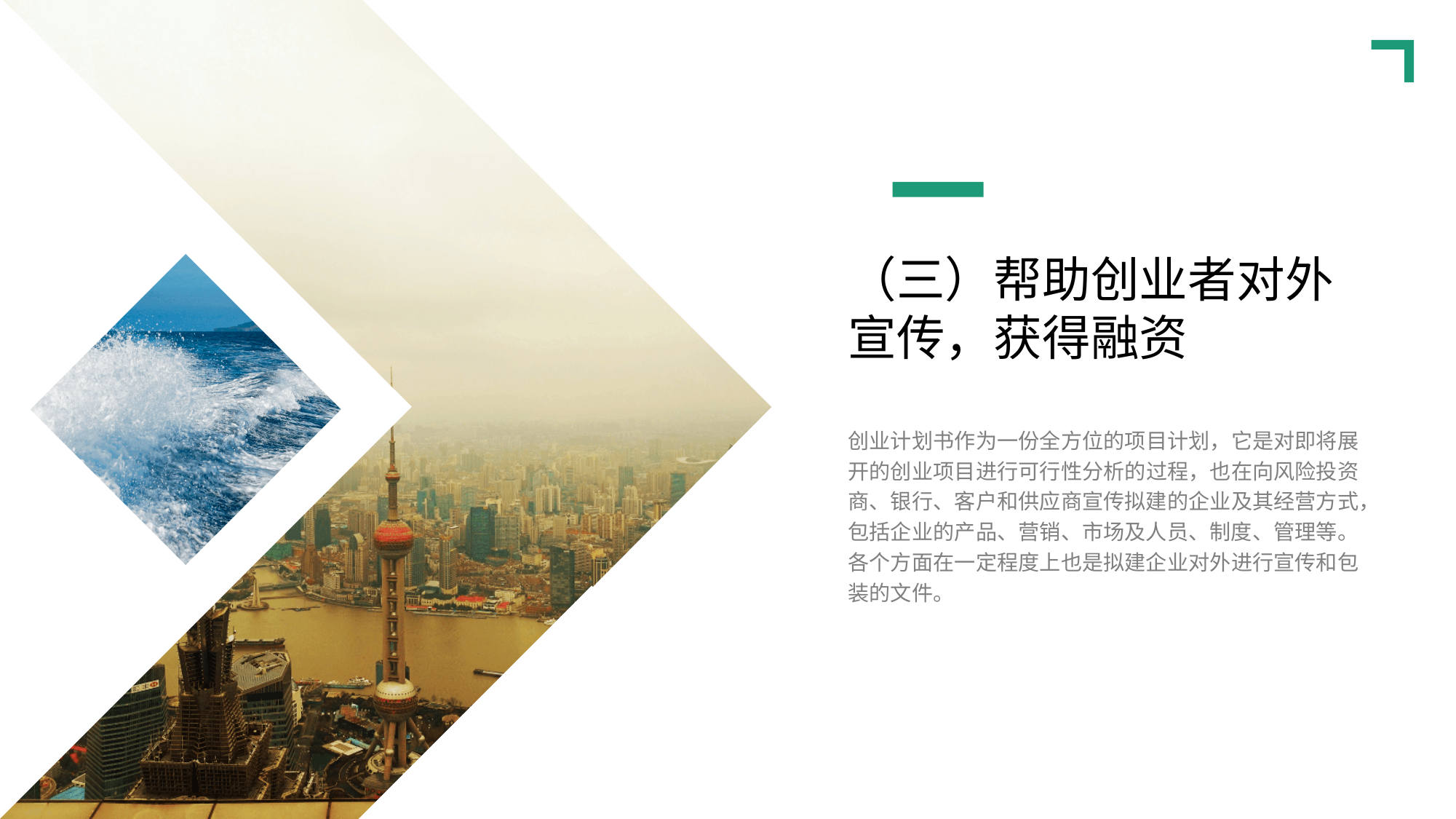

（三）帮助创业者对外宣传，获得融资

创业计划书作为一份全方位的项目计划，它是对即将展开的创业项目进行可行性分析的过程，也在向风险投资商、银行、客户和供应商宣传拟建的企业及其经营方式，包括企业的产品、营销、市场及人员、制度、管理等。各个方面在一定程度上也是拟建企业对外进行宣传和包装的文件。